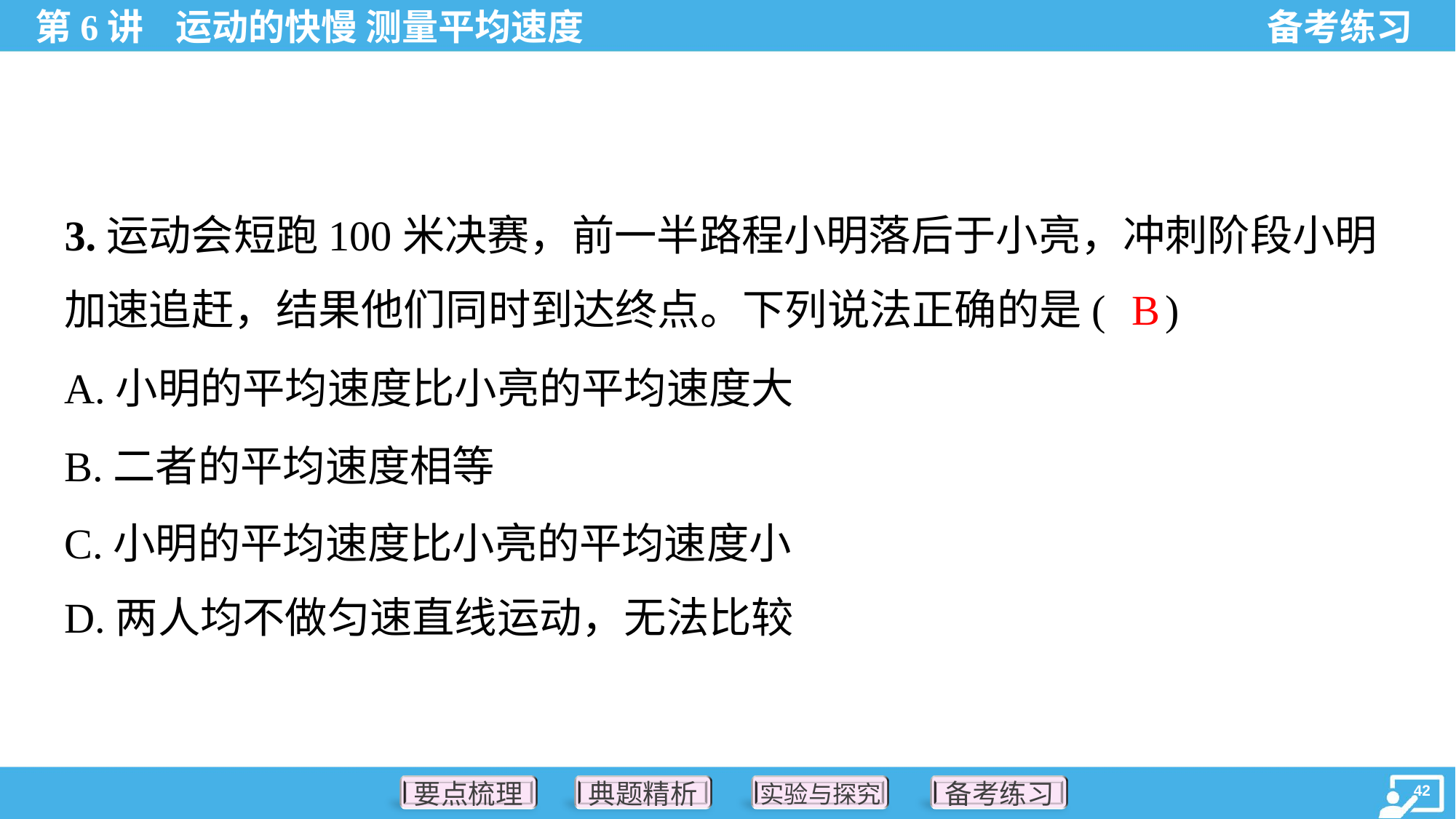

3.运动会短跑100米决赛，前一半路程小明落后于小亮，冲刺阶段小明
加速追赶，结果他们同时到达终点。下列说法正确的是(     )
B
A.小明的平均速度比小亮的平均速度大
B.二者的平均速度相等
C.小明的平均速度比小亮的平均速度小
D.两人均不做匀速直线运动，无法比较